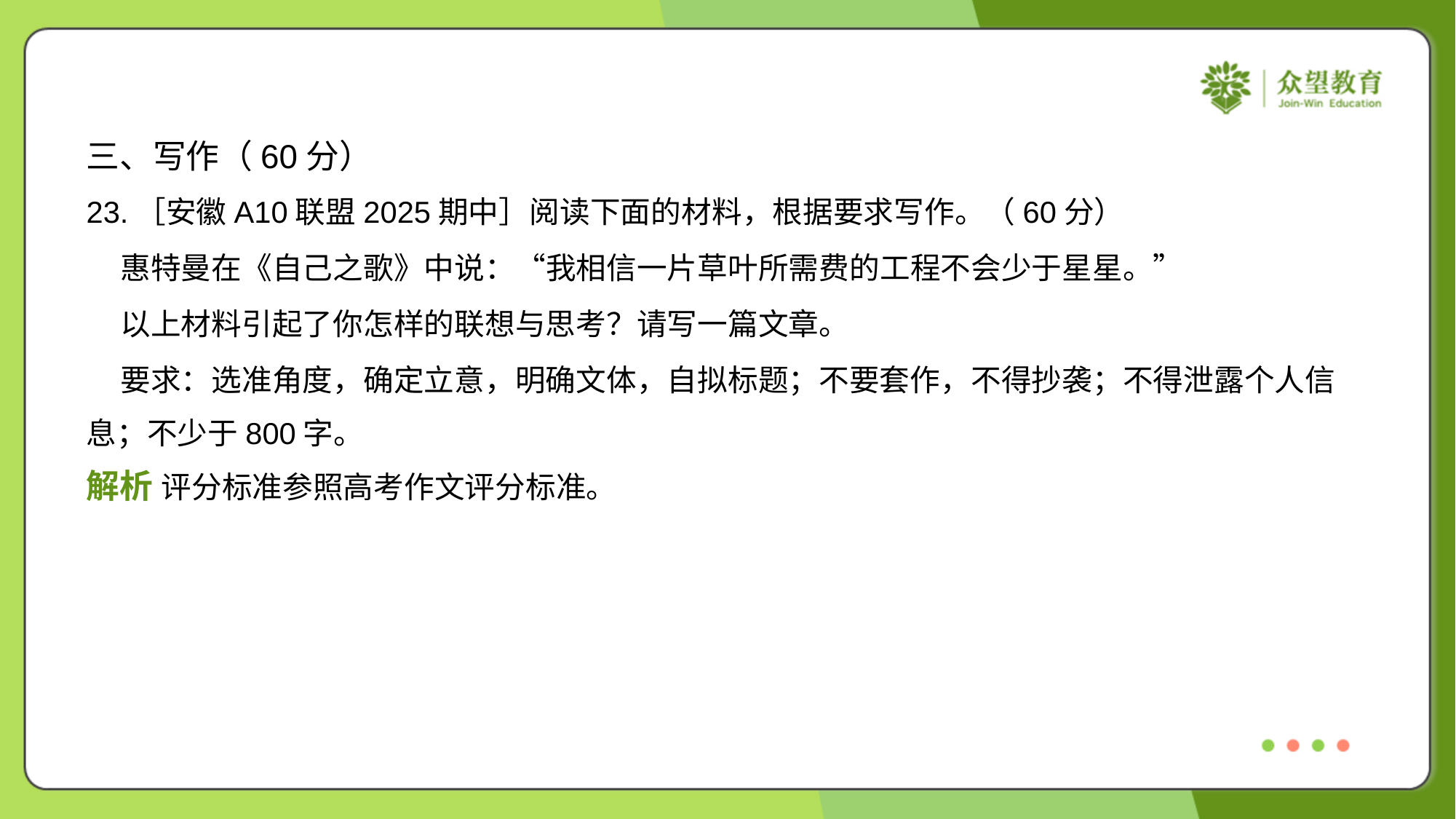

三、写作（60分）
23.［安徽A10联盟2025期中］阅读下面的材料，根据要求写作。（60分）
    惠特曼在《自己之歌》中说：“我相信一片草叶所需费的工程不会少于星星。”
    以上材料引起了你怎样的联想与思考？请写一篇文章。
    要求：选准角度，确定立意，明确文体，自拟标题；不要套作，不得抄袭；不得泄露个人信
息；不少于800字。
解析 评分标准参照高考作文评分标准。